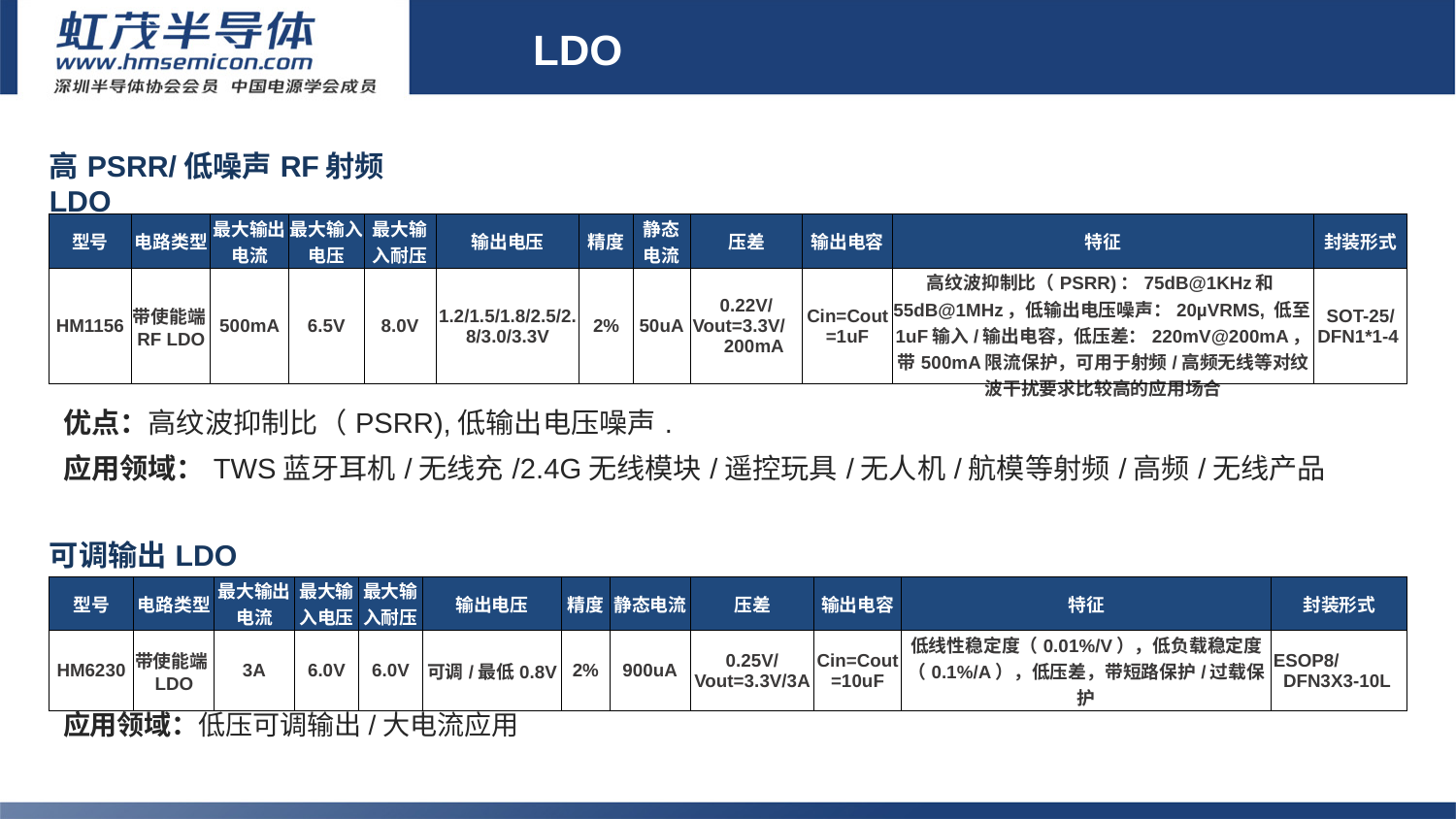

LDO
| 高PSRR/低噪声RF射频LDO |  |  |  |  |  |  |  |  |  |  |  |
| --- | --- | --- | --- | --- | --- | --- | --- | --- | --- | --- | --- |
| 型号 | 电路类型 | 最大输出电流 | 最大输入电压 | 最大输入耐压 | 输出电压 | 精度 | 静态 电流 | 压差 | 输出电容 | 特征 | 封装形式 |
| HM1156 | 带使能端RF LDO | 500mA | 6.5V | 8.0V | 1.2/1.5/1.8/2.5/2.8/3.0/3.3V | 2% | 50uA | 0.22V/ Vout=3.3V/ 200mA | Cin=Cout=1uF | 高纹波抑制比（PSRR)：75dB@1KHz和55dB@1MHz，低输出电压噪声：20µVRMS, 低至1uF输入/输出电容，低压差：220mV@200mA，带500mA限流保护，可用于射频/高频无线等对纹波干扰要求比较高的应用场合 | SOT-25/ DFN1\*1-4 |
# LDO
优点：高纹波抑制比（PSRR),低输出电压噪声.
应用领域：TWS蓝牙耳机/无线充/2.4G无线模块/遥控玩具/无人机/航模等射频/高频/无线产品
| 可调输出LDO |  |  |  |  |  |  |  |  |  |  |  |
| --- | --- | --- | --- | --- | --- | --- | --- | --- | --- | --- | --- |
| 型号 | 电路类型 | 最大输出电流 | 最大输入电压 | 最大输入耐压 | 输出电压 | 精度 | 静态电流 | 压差 | 输出电容 | 特征 | 封装形式 |
| HM6230 | 带使能端LDO | 3A | 6.0V | 6.0V | 可调/最低0.8V | 2% | 900uA | 0.25V/Vout=3.3V/3A | Cin=Cout=10uF | 低线性稳定度（0.01%/V），低负载稳定度（0.1%/A），低压差，带短路保护/过载保护 | ESOP8/ DFN3X3-10L |
应用领域：低压可调输出/大电流应用